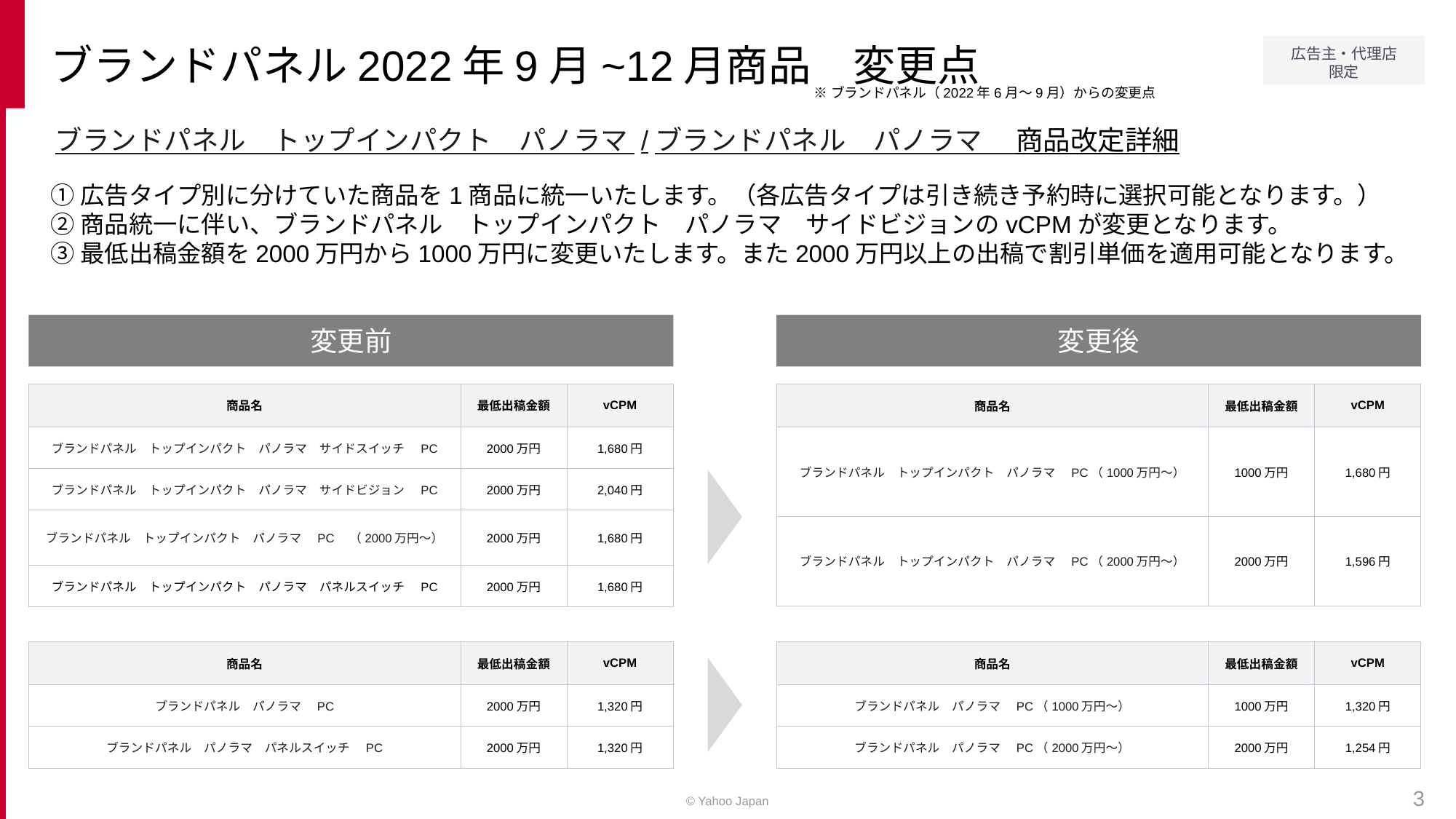

ブランドパネル2022年9月~12月商品　変更点
※ブランドパネル（2022年6月～9月）からの変更点
ブランドパネル　トップインパクト　パノラマ /ブランドパネル　パノラマ 　商品改定詳細
①広告タイプ別に分けていた商品を1商品に統一いたします。（各広告タイプは引き続き予約時に選択可能となります。）
②商品統一に伴い、ブランドパネル　トップインパクト　パノラマ　サイドビジョンのvCPMが変更となります。
③最低出稿金額を2000万円から1000万円に変更いたします。また2000万円以上の出稿で割引単価を適用可能となります。
変更前
変更後
| 商品名 | 最低出稿金額 | vCPM |
| --- | --- | --- |
| ブランドパネル　トップインパクト　パノラマ　PC（1000万円～） | 1000万円 | 1,680円 |
| ブランドパネル　トップインパクト　パノラマ　PC（2000万円～） | 2000万円 | 1,596円 |
| 商品名 | 最低出稿金額 | vCPM |
| --- | --- | --- |
| ブランドパネル　トップインパクト　パノラマ　サイドスイッチ　PC | 2000万円 | 1,680円 |
| ブランドパネル　トップインパクト　パノラマ　サイドビジョン　PC | 2000万円 | 2,040円 |
| ブランドパネル　トップインパクト　パノラマ　PC　（2000万円～） | 2000万円 | 1,680円 |
| ブランドパネル　トップインパクト　パノラマ　パネルスイッチ　PC | 2000万円 | 1,680円 |

| 商品名 | 最低出稿金額 | vCPM |
| --- | --- | --- |
| ブランドパネル　パノラマ　PC | 2000万円 | 1,320円 |
| ブランドパネル　パノラマ　パネルスイッチ　PC | 2000万円 | 1,320円 |
| 商品名 | 最低出稿金額 | vCPM |
| --- | --- | --- |
| ブランドパネル　パノラマ　PC（1000万円～） | 1000万円 | 1,320円 |
| ブランドパネル　パノラマ　PC（2000万円～） | 2000万円 | 1,254円 |

3